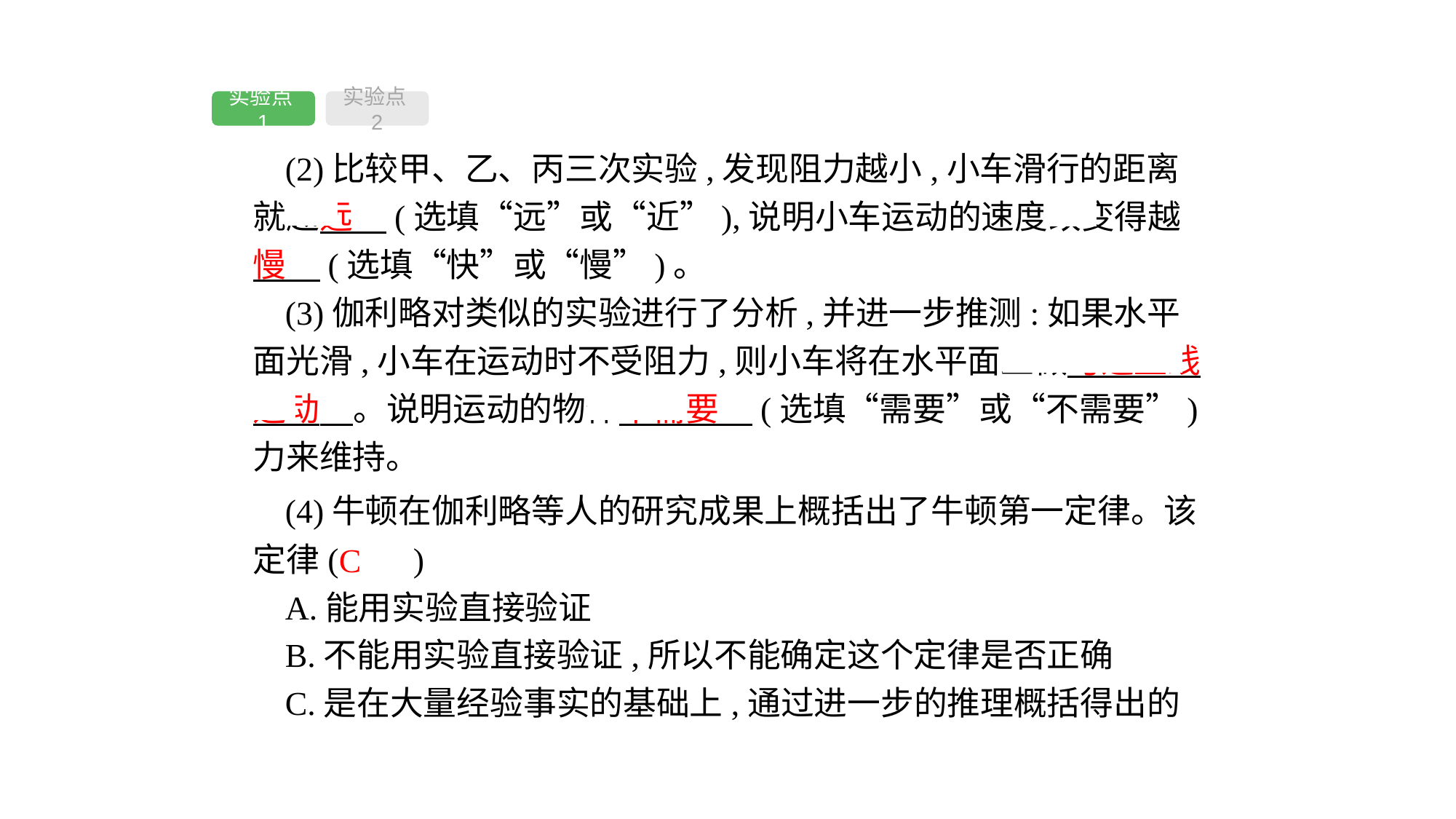

实验点1
实验点2
(2)比较甲、乙、丙三次实验,发现阻力越小,小车滑行的距离就越远　(选填“远”或“近”),说明小车运动的速度改变得越慢　(选填“快”或“慢”)。
(3)伽利略对类似的实验进行了分析,并进一步推测:如果水平面光滑,小车在运动时不受阻力,则小车将在水平面上做匀速直线运动　。说明运动的物体不需要　(选填“需要”或“不需要”)力来维持。

(4)牛顿在伽利略等人的研究成果上概括出了牛顿第一定律。该定律(   　)
A.能用实验直接验证
B.不能用实验直接验证,所以不能确定这个定律是否正确
C.是在大量经验事实的基础上,通过进一步的推理概括得出的
C